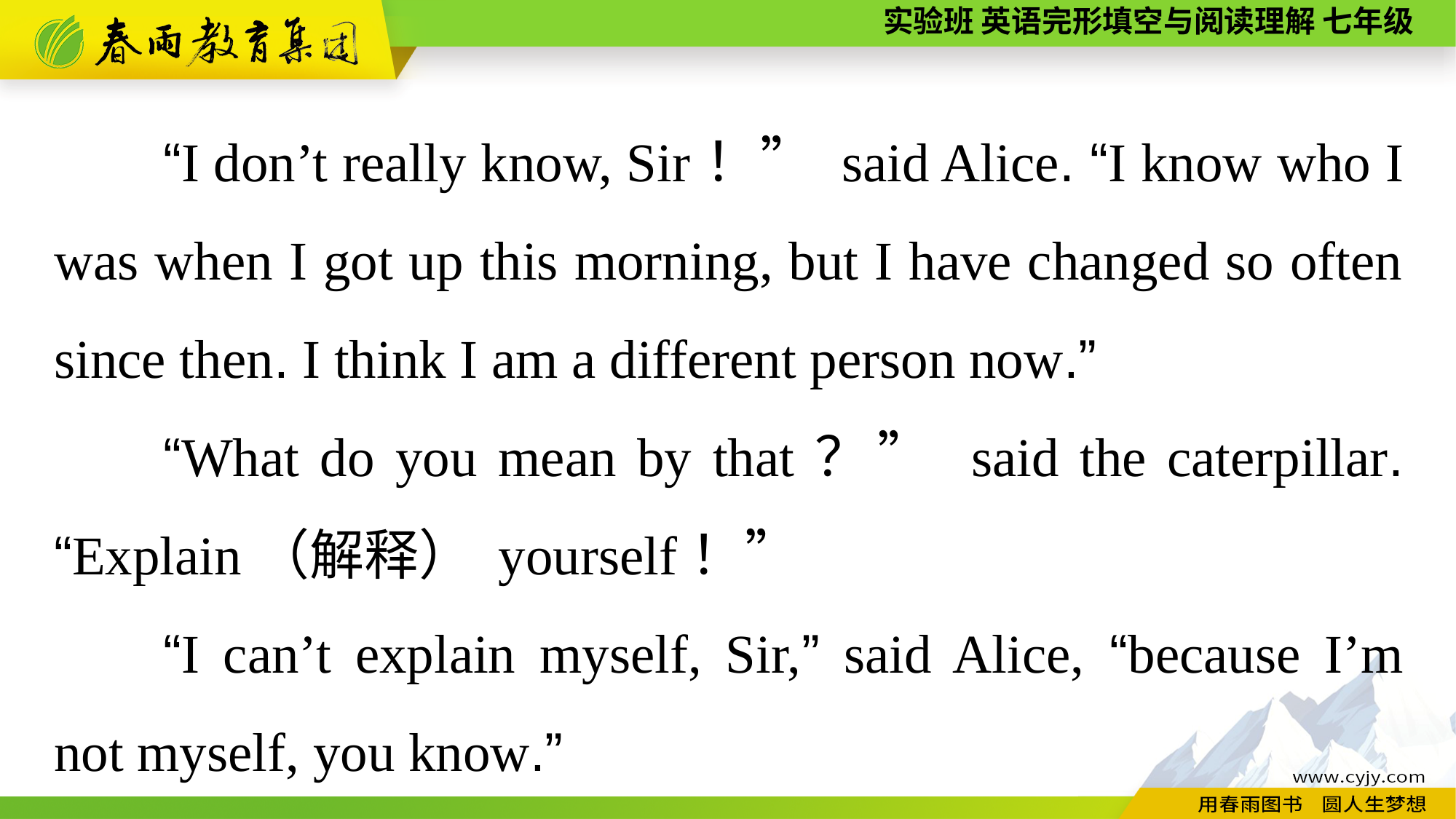

“I don’t really know, Sir！” said Alice. “I know who I was when I got up this morning, but I have changed so often since then. I think I am a different person now.”
“What do you mean by that？” said the caterpillar. “Explain（解释） yourself！”
“I can’t explain myself, Sir,” said Alice, “because I’m not myself, you know.”